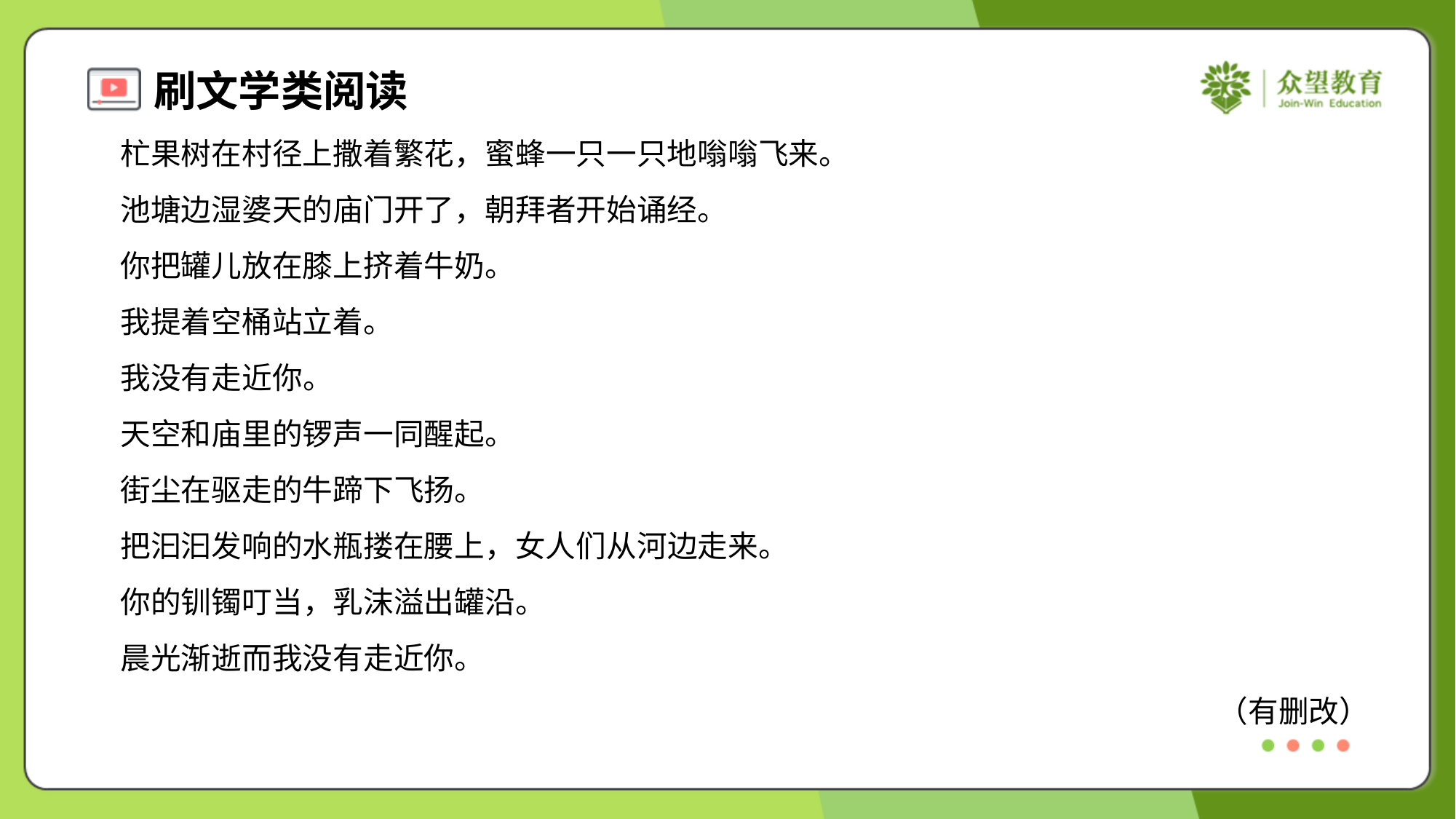

杧果树在村径上撒着繁花，蜜蜂一只一只地嗡嗡飞来。
    池塘边湿婆天的庙门开了，朝拜者开始诵经。
    你把罐儿放在膝上挤着牛奶。
    我提着空桶站立着。
    我没有走近你。
    天空和庙里的锣声一同醒起。
    街尘在驱走的牛蹄下飞扬。
    把汩汩发响的水瓶搂在腰上，女人们从河边走来。
    你的钏镯叮当，乳沫溢出罐沿。
    晨光渐逝而我没有走近你。
（有删改）